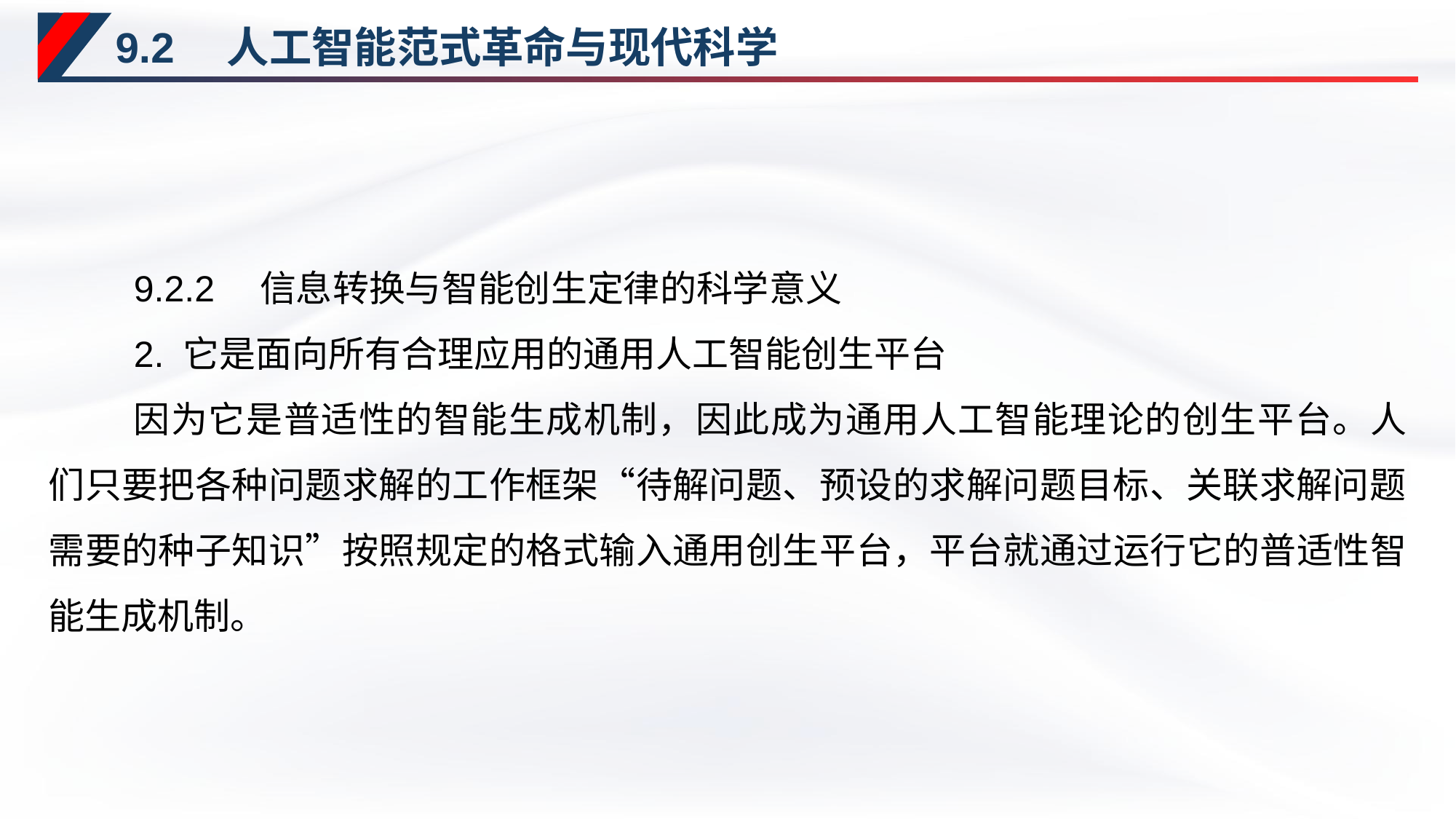

# 9.2　人工智能范式革命与现代科学
9.2.2　信息转换与智能创生定律的科学意义
2. 它是面向所有合理应用的通用人工智能创生平台
因为它是普适性的智能生成机制，因此成为通用人工智能理论的创生平台。人们只要把各种问题求解的工作框架“待解问题、预设的求解问题目标、关联求解问题需要的种子知识”按照规定的格式输入通用创生平台，平台就通过运行它的普适性智能生成机制。